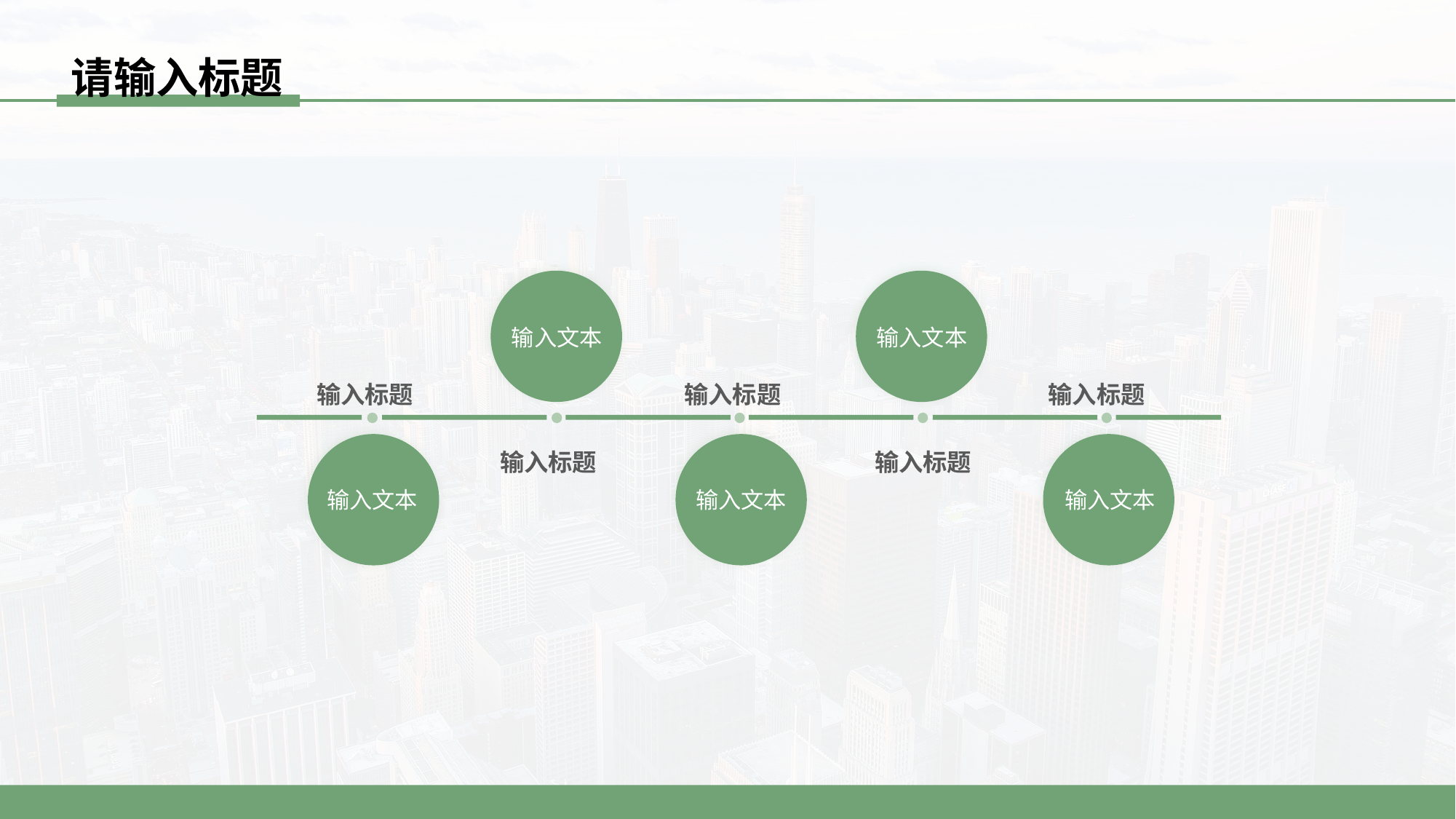

请输入标题

输入文本
输入文本
输入标题
输入标题
输入标题

输入标题
输入标题
输入文本
输入文本
输入文本